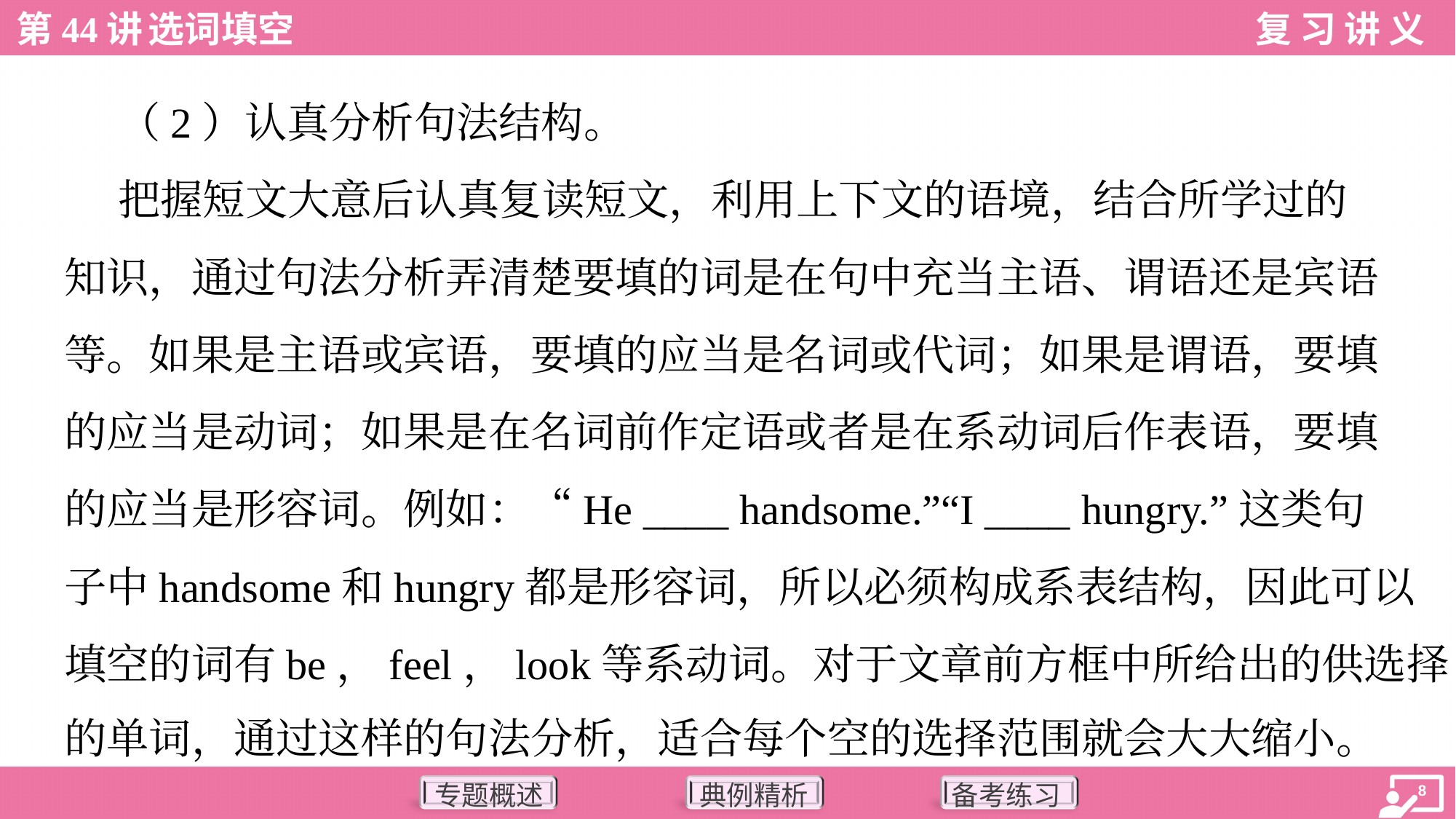

（2）认真分析句法结构。
    把握短文大意后认真复读短文，利用上下文的语境，结合所学过的
知识，通过句法分析弄清楚要填的词是在句中充当主语、谓语还是宾语
等。如果是主语或宾语，要填的应当是名词或代词；如果是谓语，要填
的应当是动词；如果是在名词前作定语或者是在系动词后作表语，要填
的应当是形容词。例如：“He ____ handsome.”“I ____ hungry.”这类句
子中handsome和hungry都是形容词，所以必须构成系表结构，因此可以
填空的词有be，feel，look等系动词。对于文章前方框中所给出的供选择
的单词，通过这样的句法分析，适合每个空的选择范围就会大大缩小。